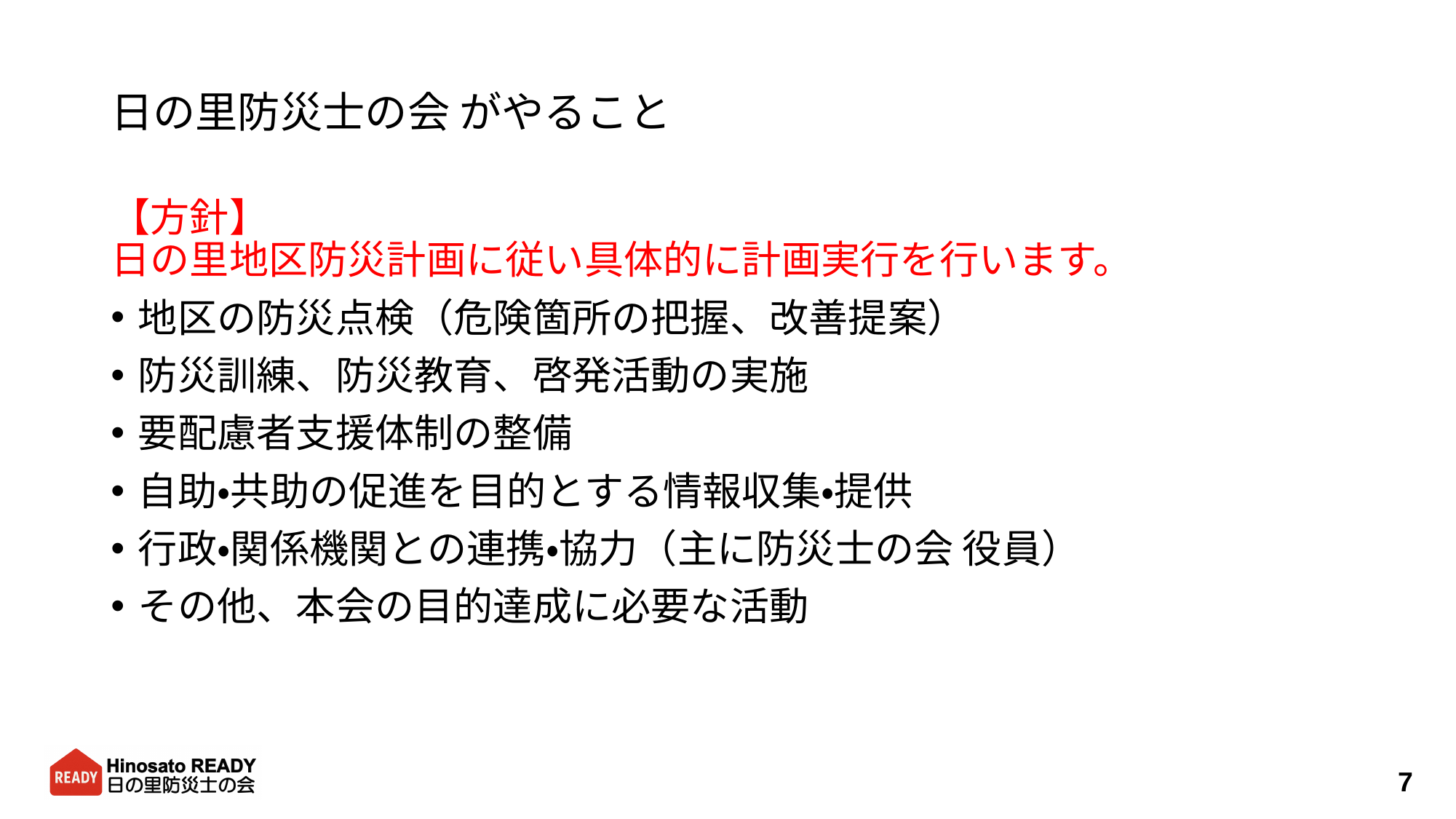

# 日の里防災士の会 がやること
【方針】
日の里地区防災計画に従い具体的に計画実行を行います。
地区の防災点検（危険箇所の把握、改善提案）
防災訓練、防災教育、啓発活動の実施
要配慮者支援体制の整備
自助・共助の促進を目的とする情報収集・提供
行政・関係機関との連携・協力（主に防災士の会 役員）
その他、本会の目的達成に必要な活動
7